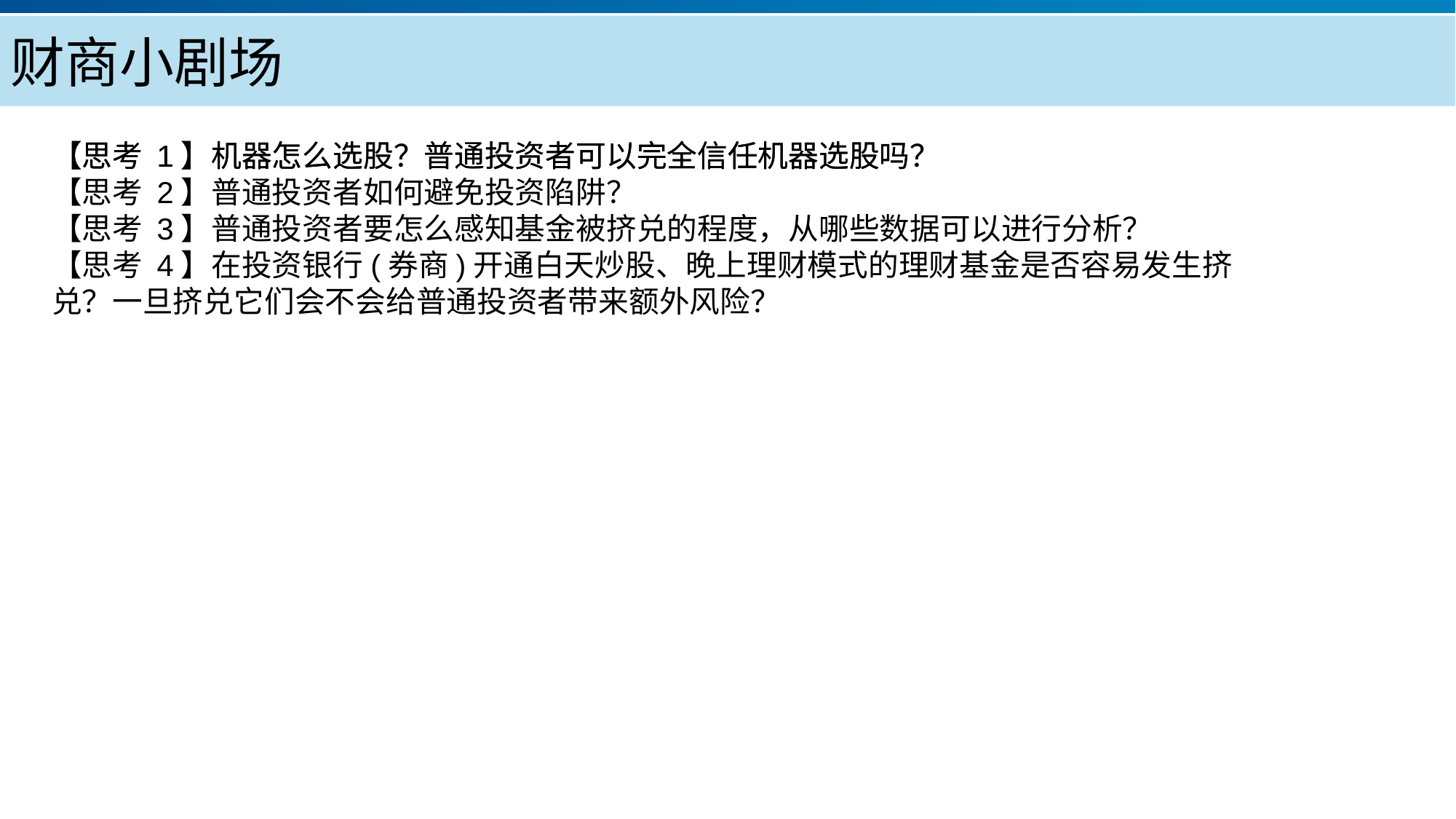

财商小剧场
【思考 1】机器怎么选股？普通投资者可以完全信任机器选股吗？

【思考 1】机器怎么选股？普通投资者可以完全信任机器选股吗？
【思考 2】普通投资者如何避免投资陷阱？
【思考 3】普通投资者要怎么感知基金被挤兑的程度，从哪些数据可以进行分析？
【思考 4】在投资银行(券商)开通白天炒股、晚上理财模式的理财基金是否容易发生挤
兑？一旦挤兑它们会不会给普通投资者带来额外风险？
产品服务
公司优势
公司简介
产品系列
品牌优势
企业愿景
主打产品
团队组织
核心竞争力
人才优势
联系方式
历程荣誉
售后支持
商业模式
期待合作